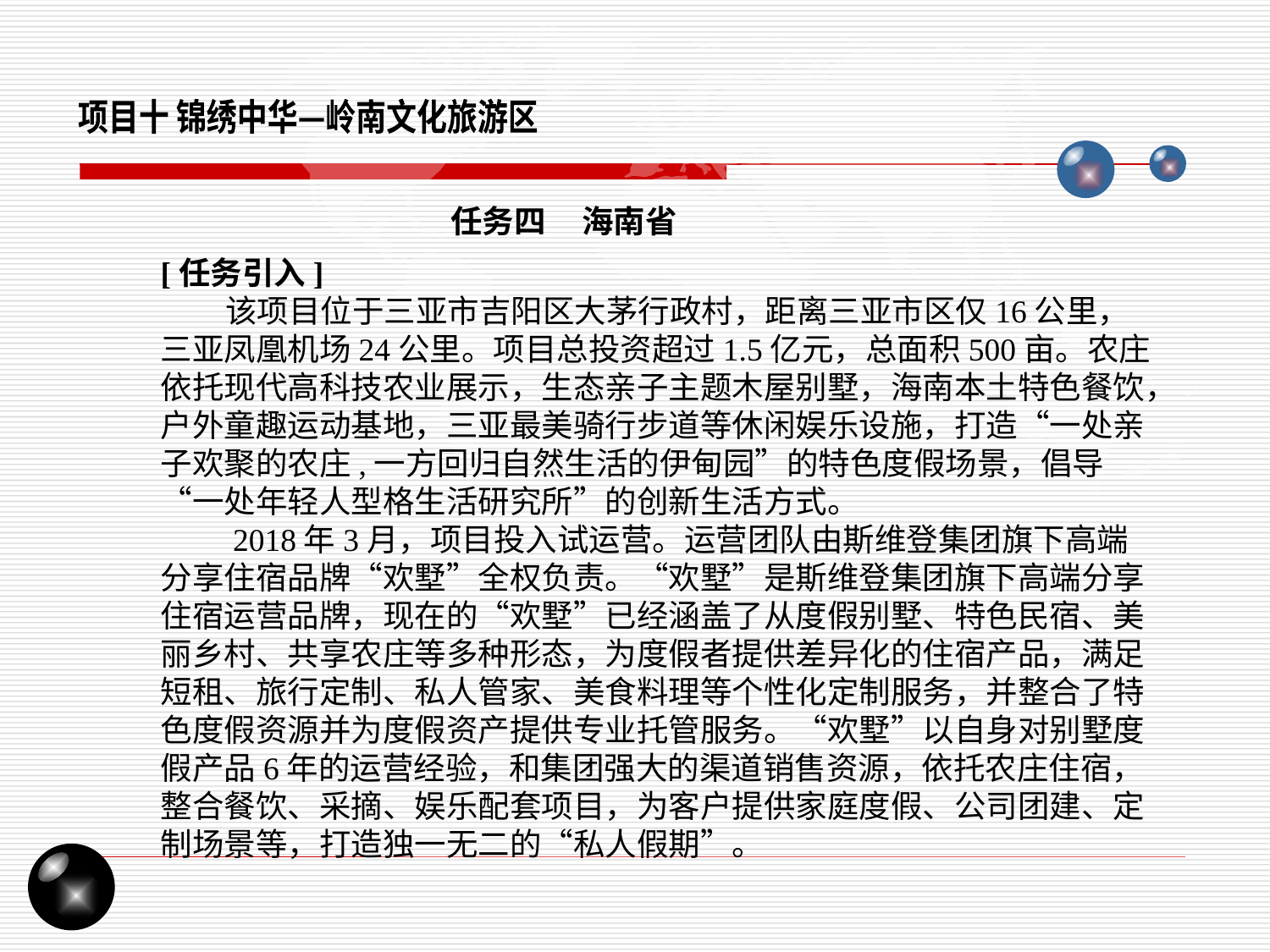

项目十 锦绣中华—岭南文化旅游区
任务四     海南省
[任务引入]
        该项目位于三亚市吉阳区大茅行政村，距离三亚市区仅16公里，三亚凤凰机场24公里。项目总投资超过1.5亿元，总面积500亩。农庄依托现代高科技农业展示，生态亲子主题木屋别墅，海南本土特色餐饮，户外童趣运动基地，三亚最美骑行步道等休闲娱乐设施，打造“一处亲子欢聚的农庄,一方回归自然生活的伊甸园”的特色度假场景，倡导“一处年轻人型格生活研究所”的创新生活方式。
         2018年3月，项目投入试运营。运营团队由斯维登集团旗下高端分享住宿品牌“欢墅”全权负责。“欢墅”是斯维登集团旗下高端分享住宿运营品牌，现在的“欢墅”已经涵盖了从度假别墅、特色民宿、美丽乡村、共享农庄等多种形态，为度假者提供差异化的住宿产品，满足短租、旅行定制、私人管家、美食料理等个性化定制服务，并整合了特色度假资源并为度假资产提供专业托管服务。“欢墅”以自身对别墅度假产品6年的运营经验，和集团强大的渠道销售资源，依托农庄住宿，整合餐饮、采摘、娱乐配套项目，为客户提供家庭度假、公司团建、定制场景等，打造独一无二的“私人假期”。